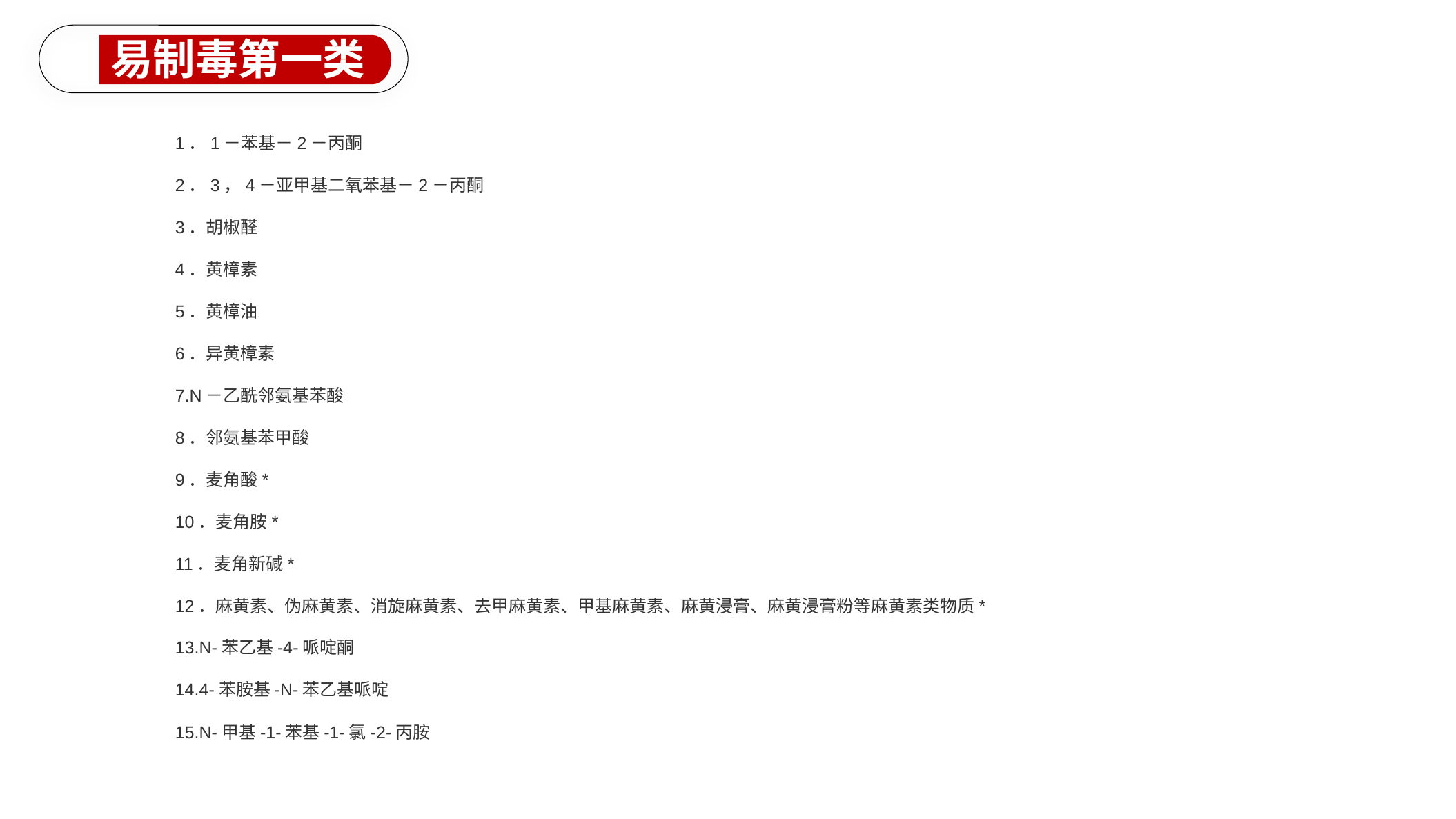

易制毒第一类
1．1－苯基－2－丙酮
2．3，4－亚甲基二氧苯基－2－丙酮
3．胡椒醛
4．黄樟素
5．黄樟油
6．异黄樟素
7.N－乙酰邻氨基苯酸
8．邻氨基苯甲酸
9．麦角酸*
10．麦角胺*
11．麦角新碱*
12．麻黄素、伪麻黄素、消旋麻黄素、去甲麻黄素、甲基麻黄素、麻黄浸膏、麻黄浸膏粉等麻黄素类物质*
13.N-苯乙基-4-哌啶酮
14.4-苯胺基-N-苯乙基哌啶
15.N-甲基-1-苯基-1-氯-2-丙胺